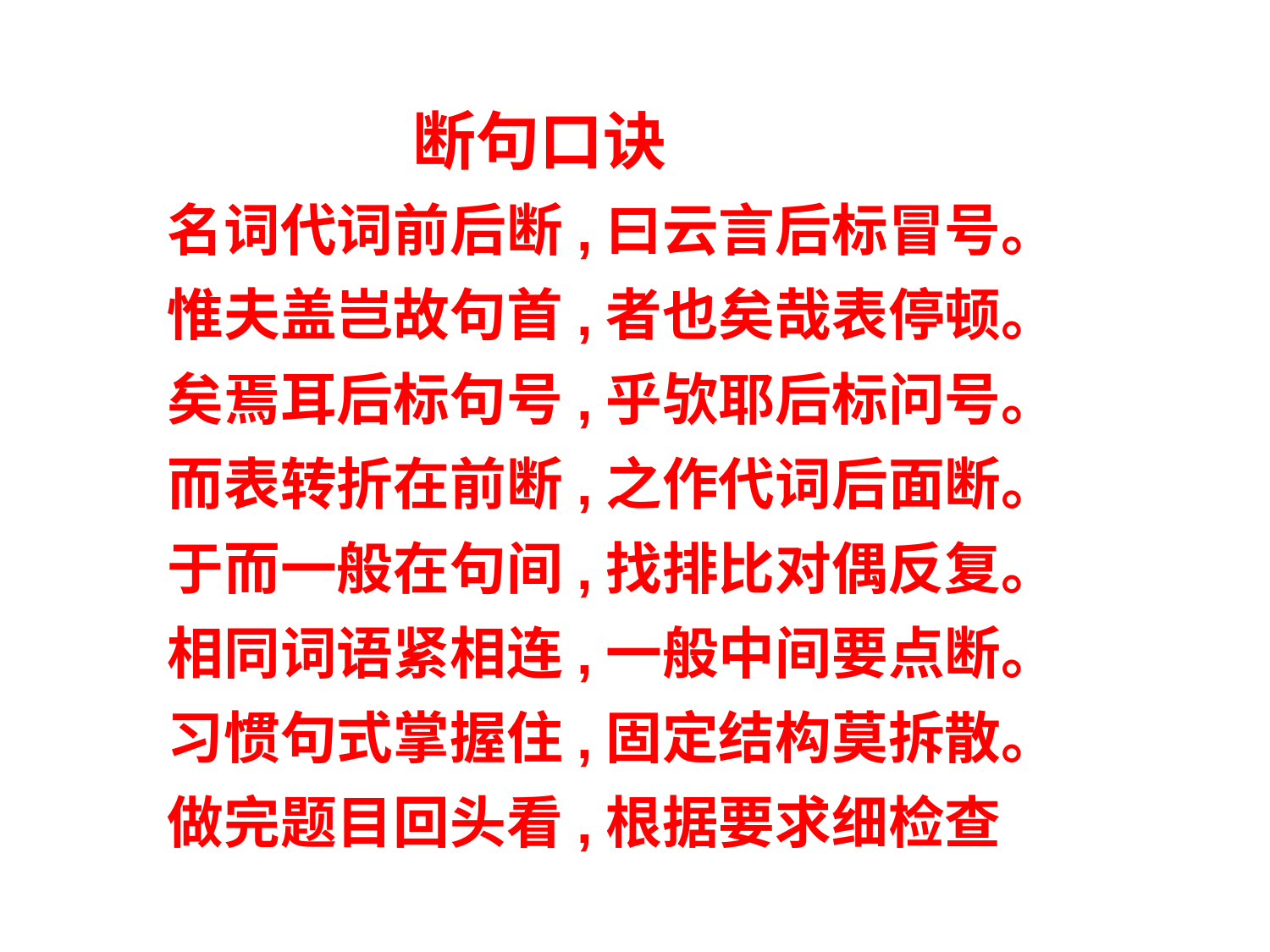

断句口诀
名词代词前后断,曰云言后标冒号。
惟夫盖岂故句首,者也矣哉表停顿。
矣焉耳后标句号,乎欤耶后标问号。
而表转折在前断,之作代词后面断。
于而一般在句间,找排比对偶反复。
相同词语紧相连,一般中间要点断。
习惯句式掌握住,固定结构莫拆散。
做完题目回头看,根据要求细检查